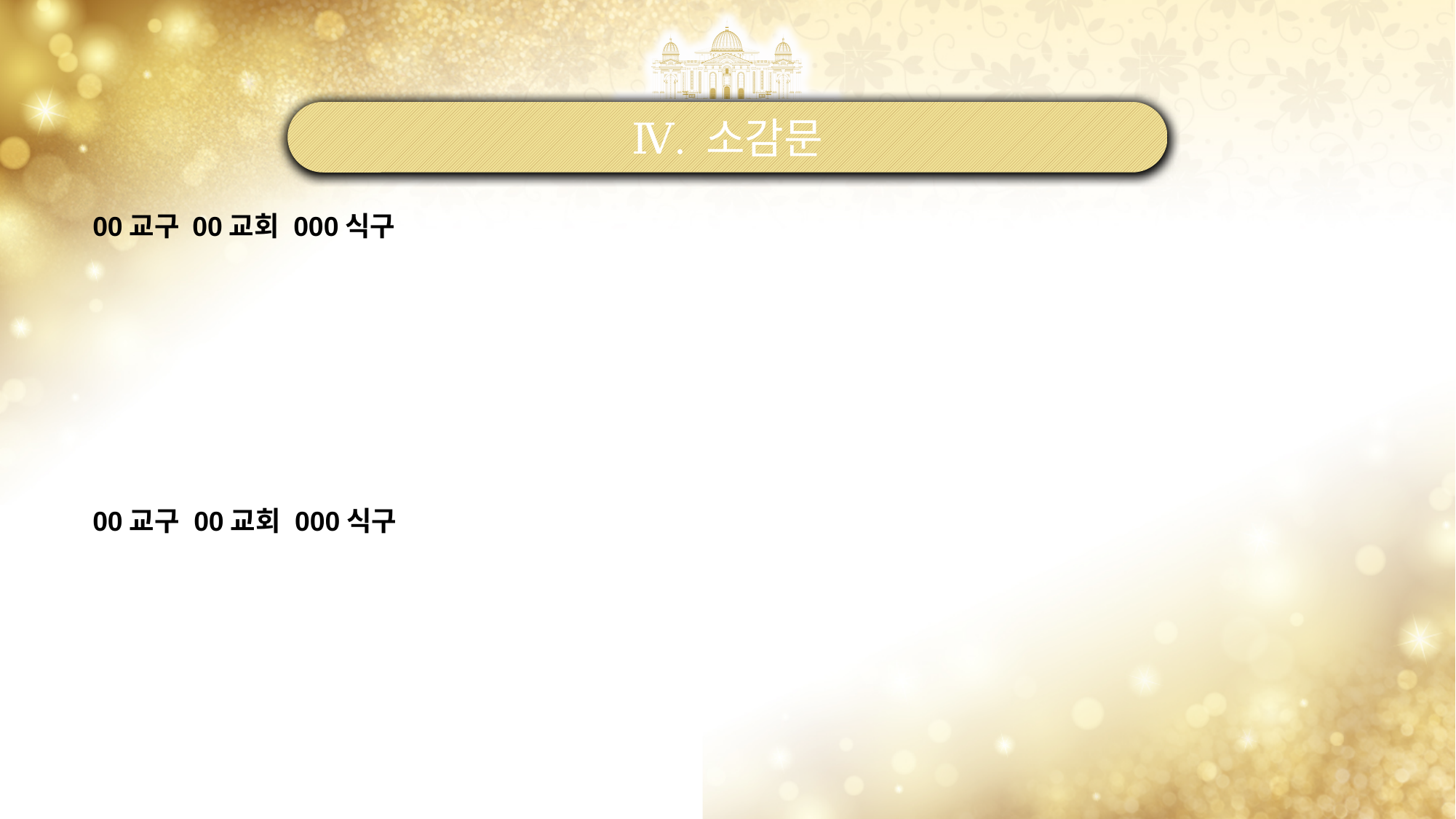

Ⅳ. 소감문
00교구 00교회 000식구

00교구 00교회 000식구